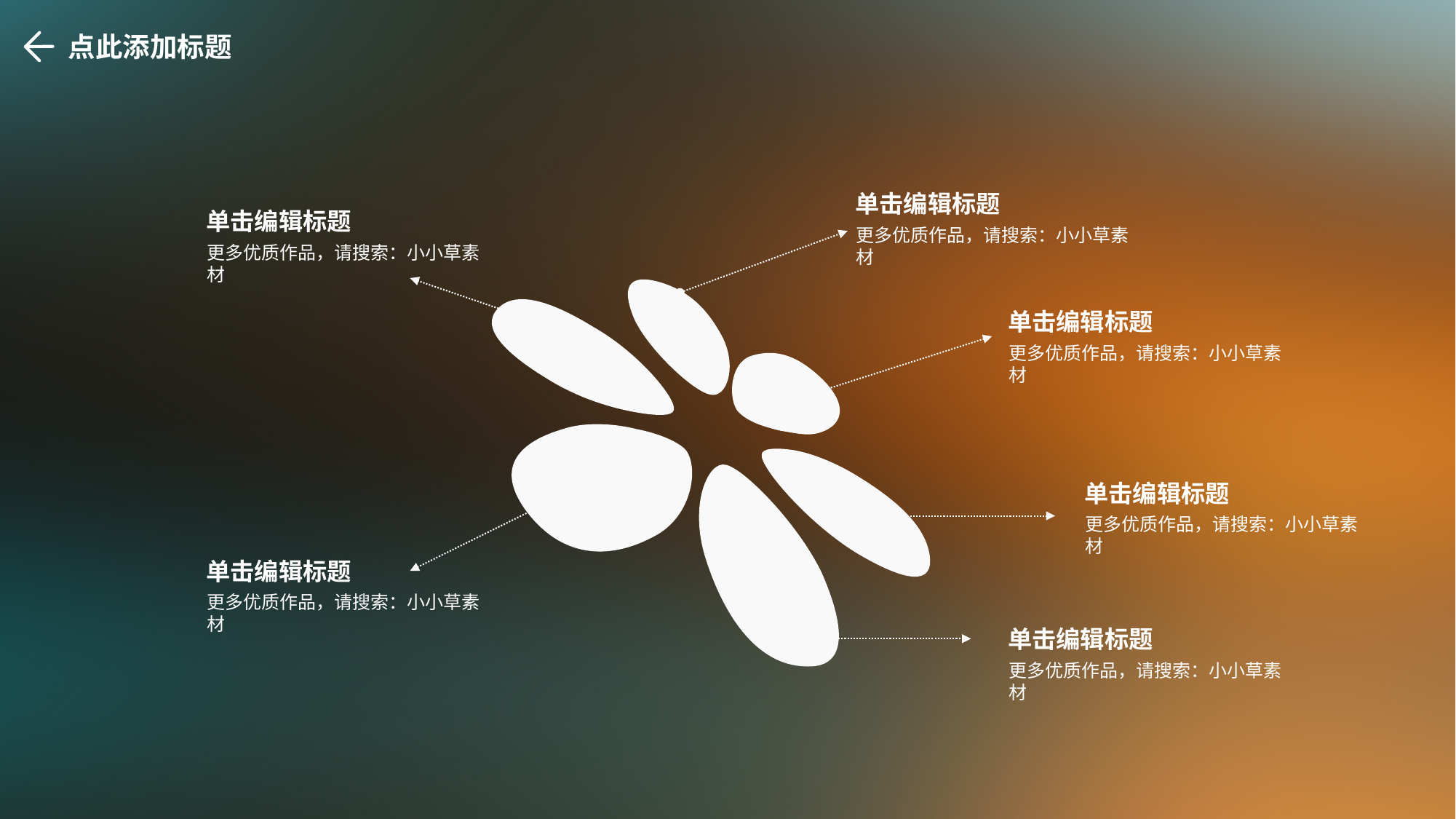

点此添加标题
单击编辑标题
单击编辑标题
更多优质作品，请搜索：小小草素材
更多优质作品，请搜索：小小草素材

单击编辑标题
更多优质作品，请搜索：小小草素材

单击编辑标题
更多优质作品，请搜索：小小草素材
单击编辑标题
更多优质作品，请搜索：小小草素材
单击编辑标题
更多优质作品，请搜索：小小草素材